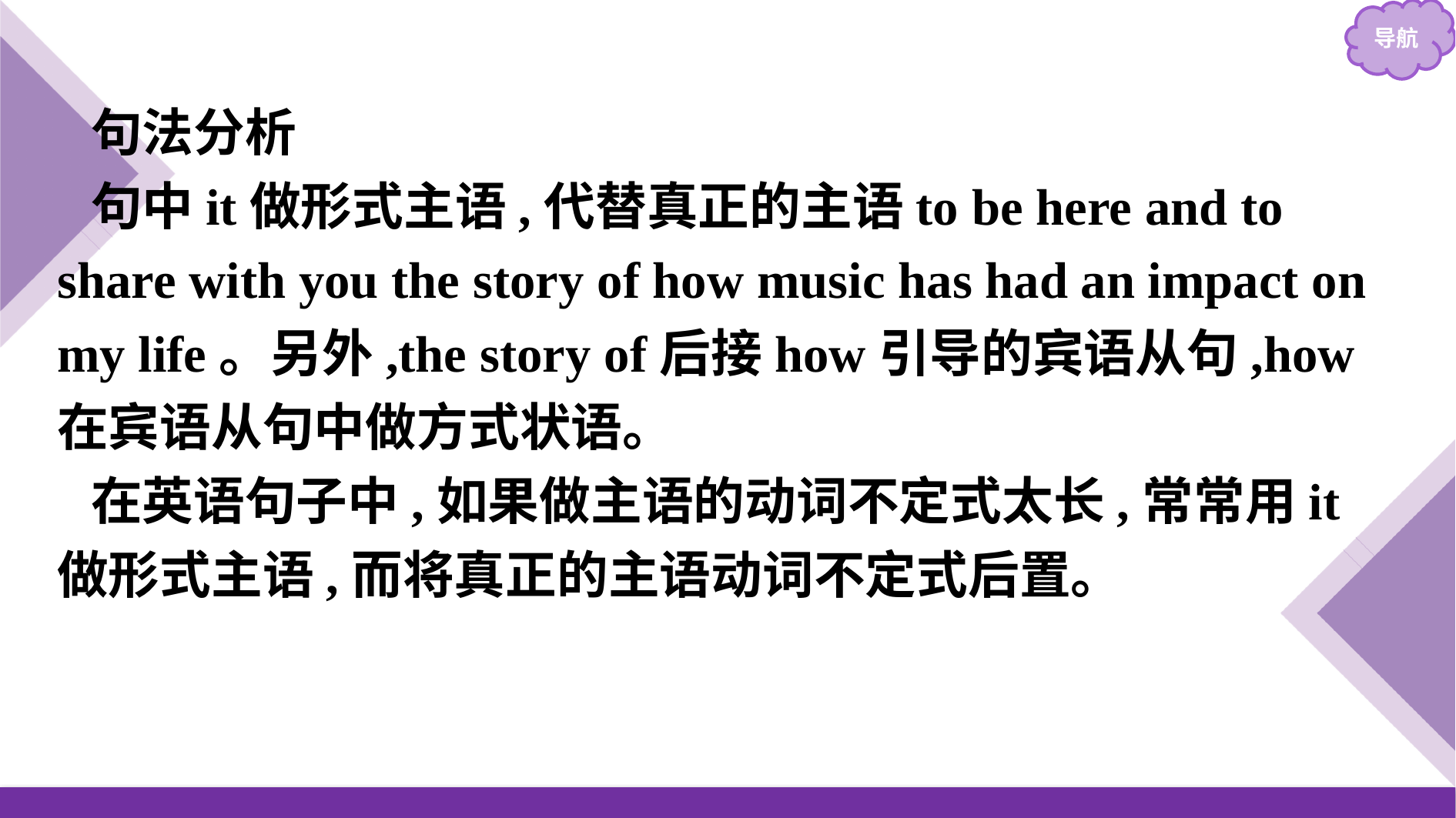

句法分析
句中it做形式主语,代替真正的主语to be here and to share with you the story of how music has had an impact on my life。另外,the story of后接how引导的宾语从句,how在宾语从句中做方式状语。
在英语句子中,如果做主语的动词不定式太长,常常用it做形式主语,而将真正的主语动词不定式后置。